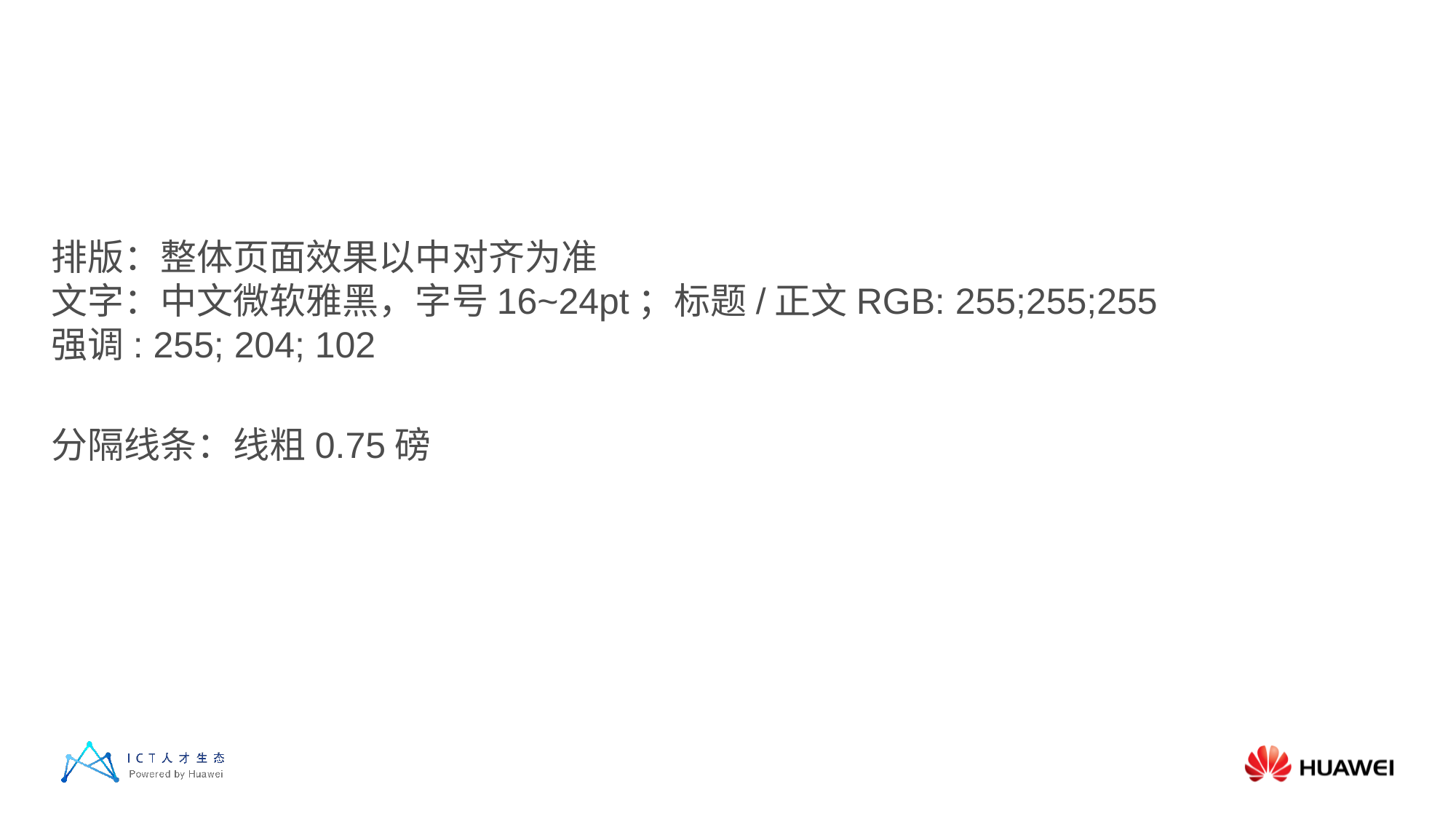

#
排版：整体页面效果以中对齐为准
文字：中文微软雅黑，字号16~24pt；标题/正文RGB: 255;255;255
强调: 255; 204; 102
分隔线条：线粗0.75磅